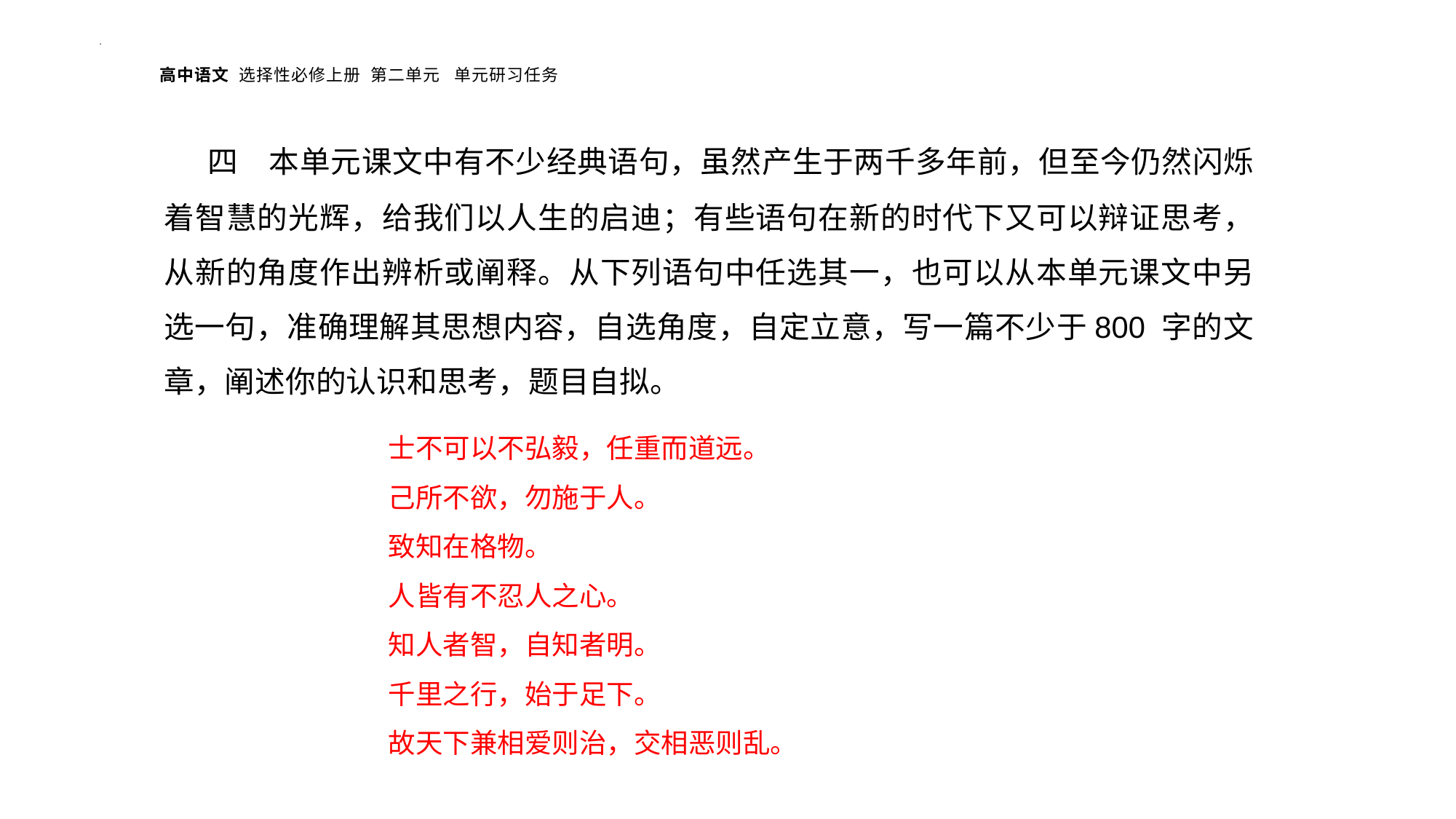

四　本单元课文中有不少经典语句，虽然产生于两千多年前，但至今仍然闪烁着智慧的光辉，给我们以人生的启迪；有些语句在新的时代下又可以辩证思考，从新的角度作出辨析或阐释。从下列语句中任选其一，也可以从本单元课文中另选一句，准确理解其思想内容，自选角度，自定立意，写一篇不少于800 字的文章，阐述你的认识和思考，题目自拟。
士不可以不弘毅，任重而道远。
己所不欲，勿施于人。
致知在格物。
人皆有不忍人之心。
知人者智，自知者明。
千里之行，始于足下。
故天下兼相爱则治，交相恶则乱。